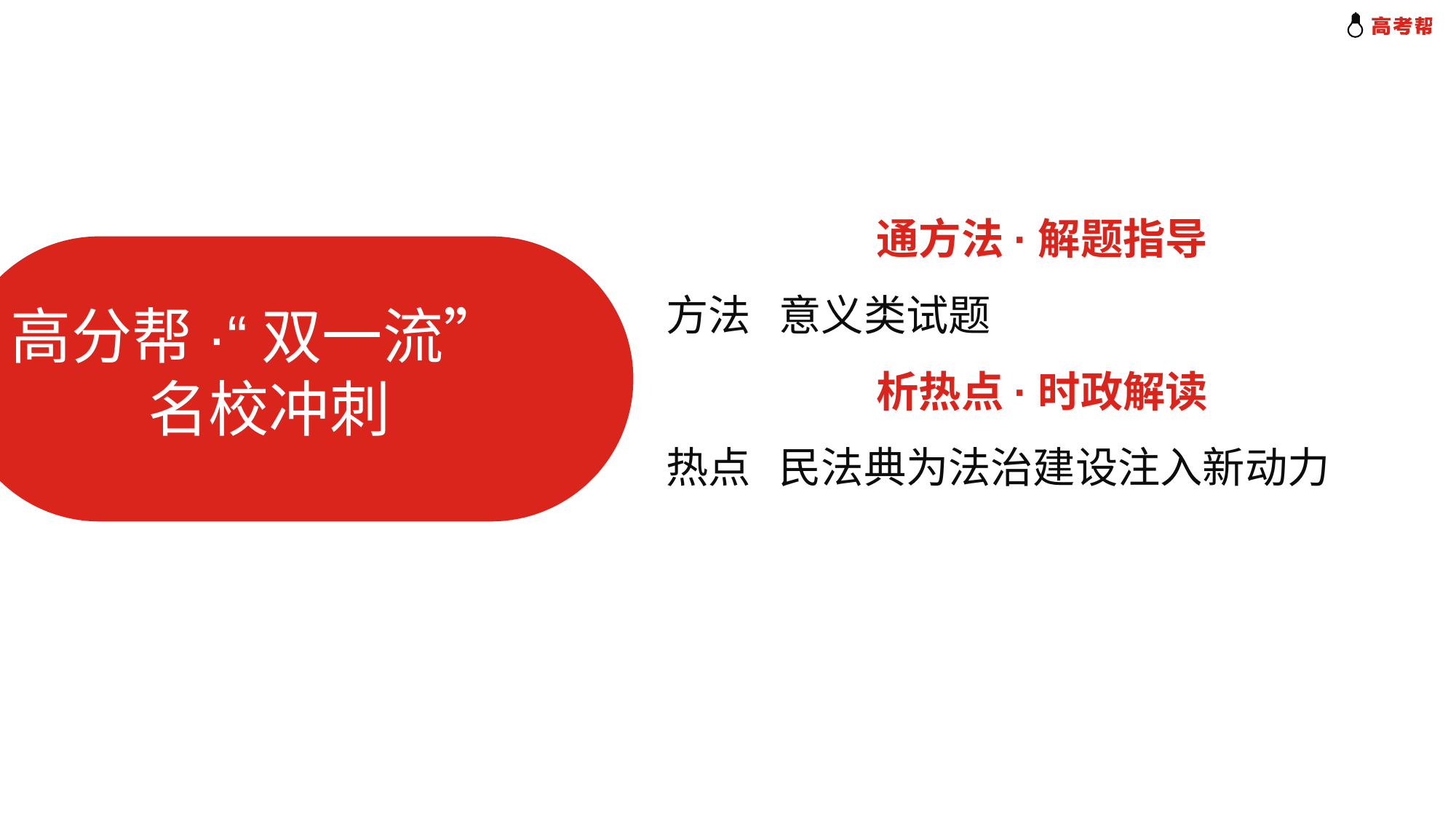

通方法·解题指导
方法   意义类试题
析热点·时政解读
热点   民法典为法治建设注入新动力
高分帮·“双一流”
         名校冲刺